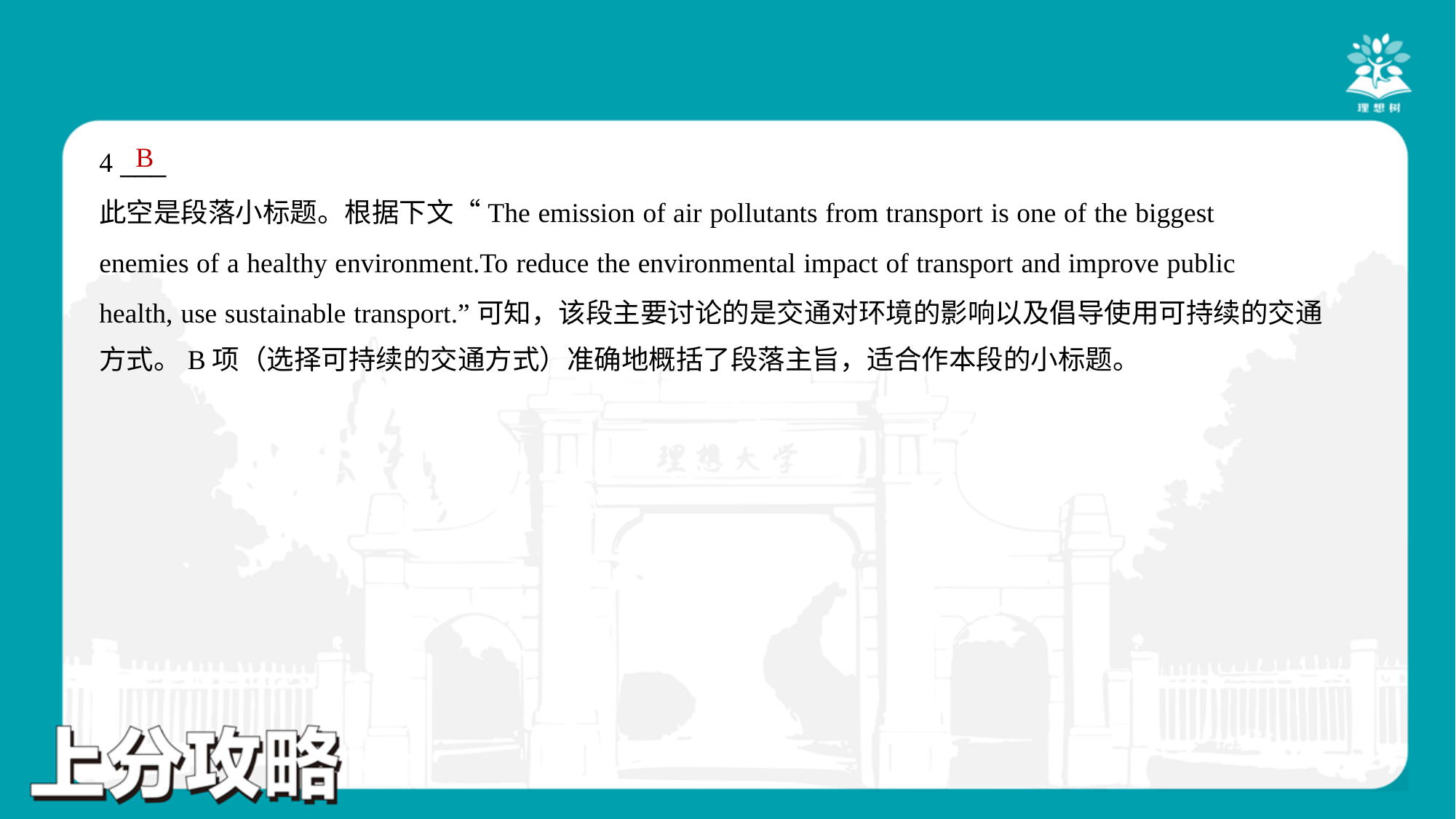

B
4 ___
此空是段落小标题。根据下文“The emission of air pollutants from transport is one of the biggest
enemies of a healthy environment.To reduce the environmental impact of transport and improve public
health, use sustainable transport.”可知，该段主要讨论的是交通对环境的影响以及倡导使用可持续的交通
方式。B项（选择可持续的交通方式）准确地概括了段落主旨，适合作本段的小标题。